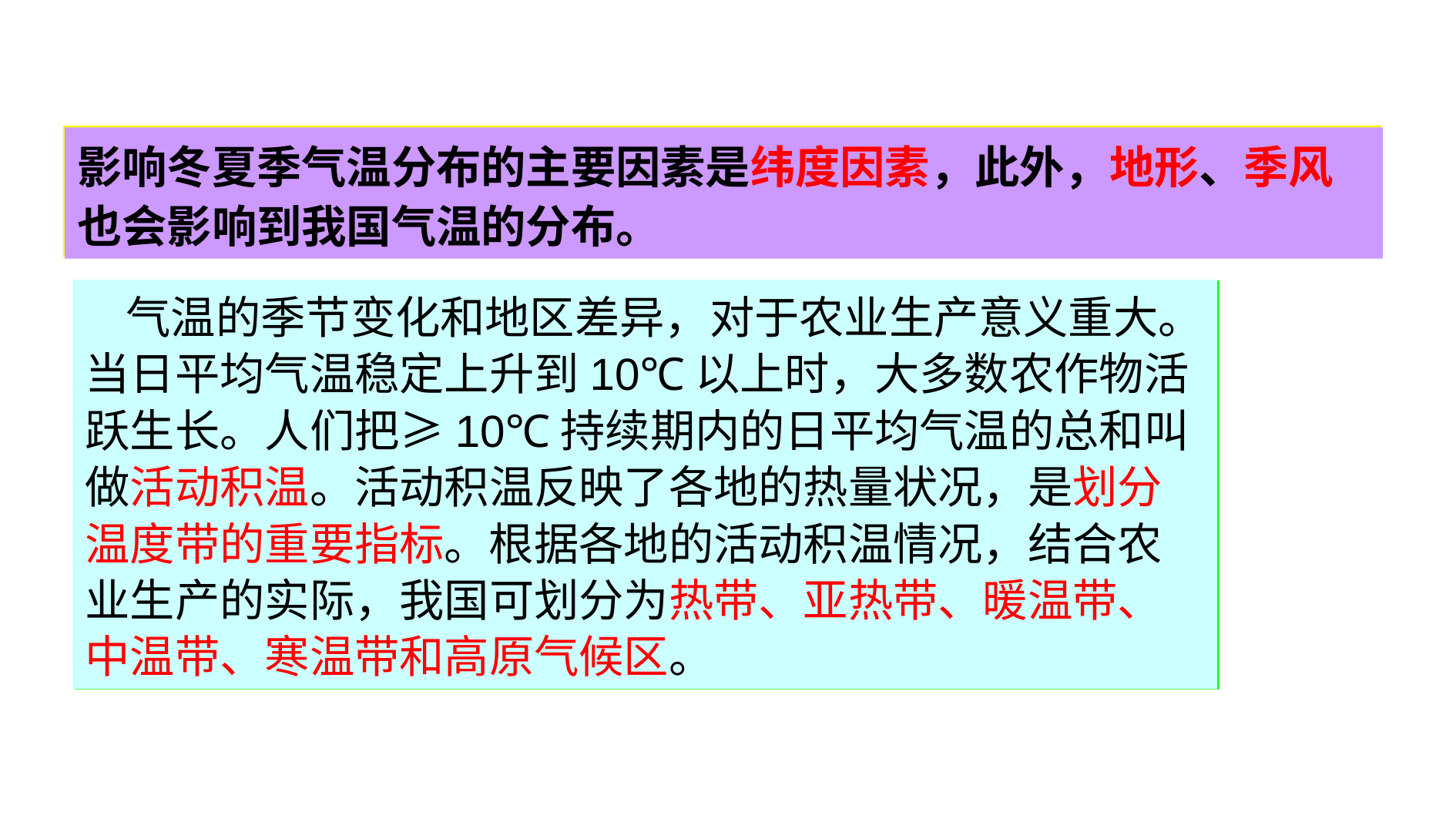

影响冬夏季气温分布的主要因素是纬度因素，此外，地形、季风也会影响到我国气温的分布。
影响冬夏季气温分布的主要因素是纬度因素，此外，地形、季风也会影响到我国气温的分布。
   气温的季节变化和地区差异，对于农业生产意义重大。当日平均气温稳定上升到10℃以上时，大多数农作物活跃生长。人们把≥10℃持续期内的日平均气温的总和叫做活动积温。活动积温反映了各地的热量状况，是划分温度带的重要指标。根据各地的活动积温情况，结合农业生产的实际，我国可划分为热带、亚热带、暖温带、中温带、寒温带和高原气候区。
   气温的季节变化和地区差异，对于农业生产意义重大。当日平均气温稳定上升到10℃以上时，大多数农作物活跃生长。人们把≥10℃持续期内的日平均气温的总和叫做活动积温。活动积温反映了各地的热量状况，是划分温度带的重要指标。根据各地的活动积温情况，结合农业生产的实际，我国可划分为热带、亚热带、暖温带、中温带、寒温带和高原气候区。